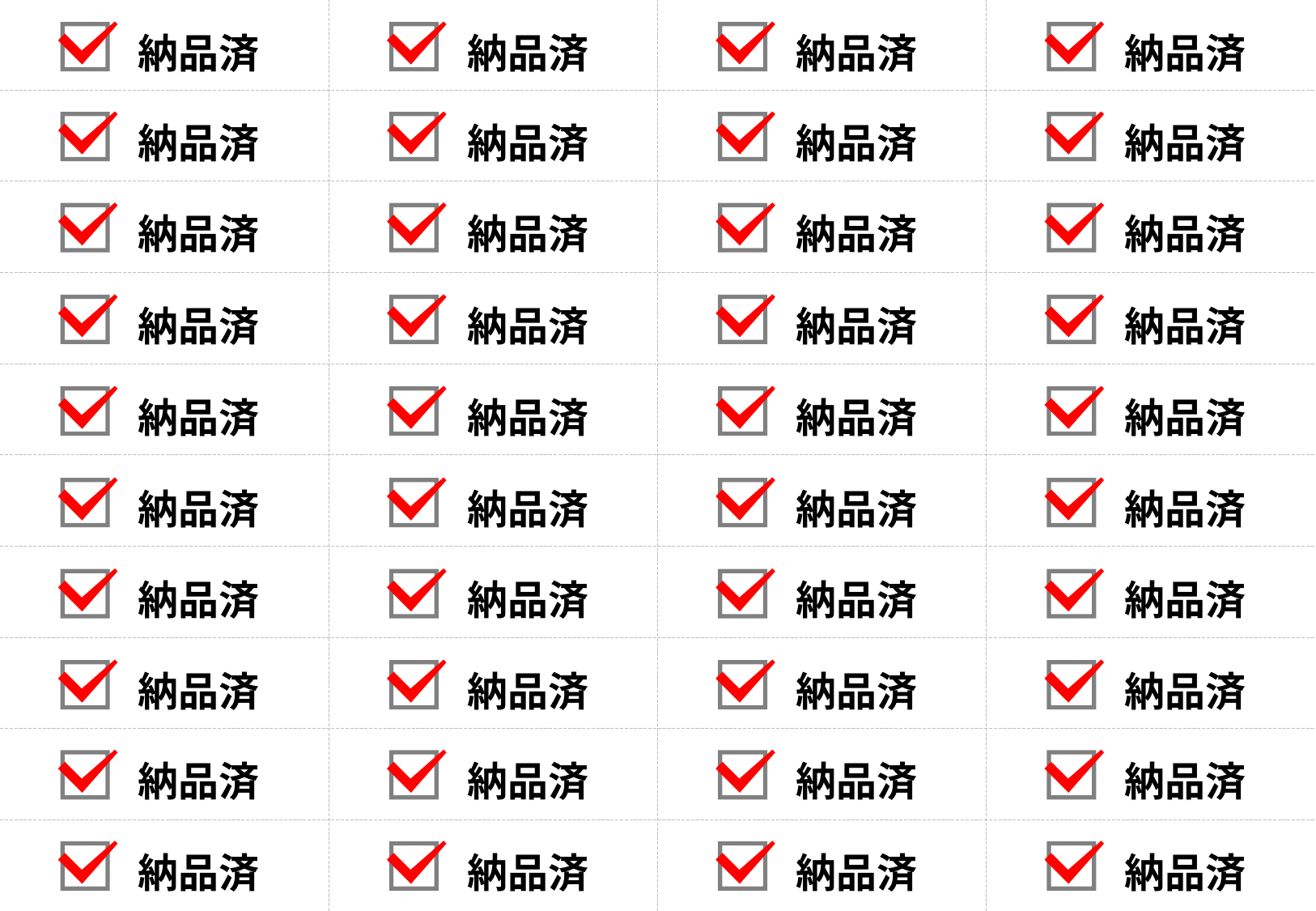

納品済
納品済
納品済
納品済

納品済
納品済
納品済
納品済

納品済
納品済
納品済
納品済

納品済
納品済
納品済
納品済

納品済
納品済
納品済
納品済

納品済
納品済
納品済
納品済

納品済
納品済
納品済
納品済

納品済
納品済
納品済
納品済

納品済
納品済
納品済
納品済

納品済
納品済
納品済
納品済